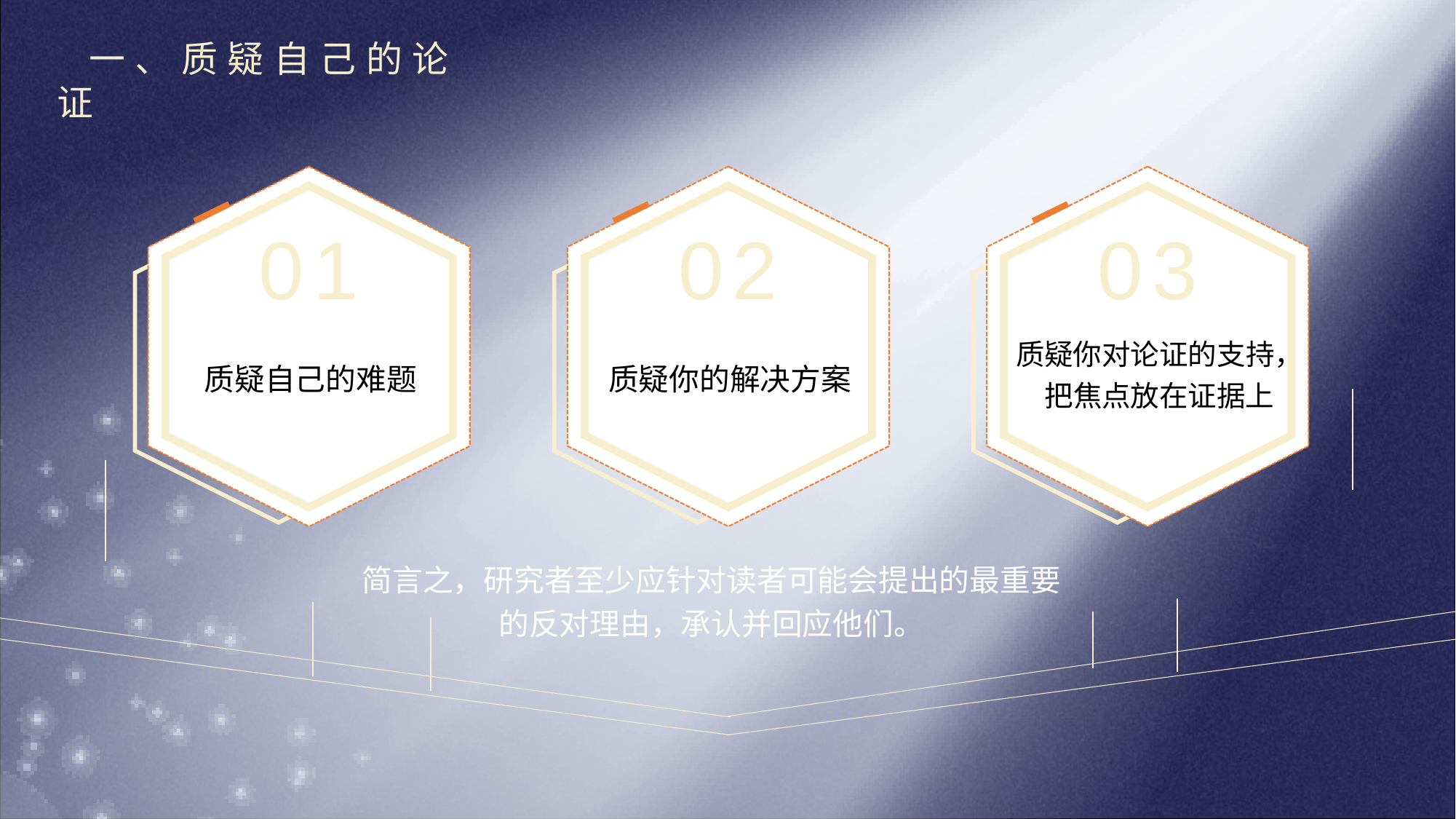

一、质疑自己的论证

01
质疑自己的难题

02
质疑你的解决方案

03
质疑你对论证的支持，把焦点放在证据上

简言之，研究者至少应针对读者可能会提出的最重要的反对理由，承认并回应他们。